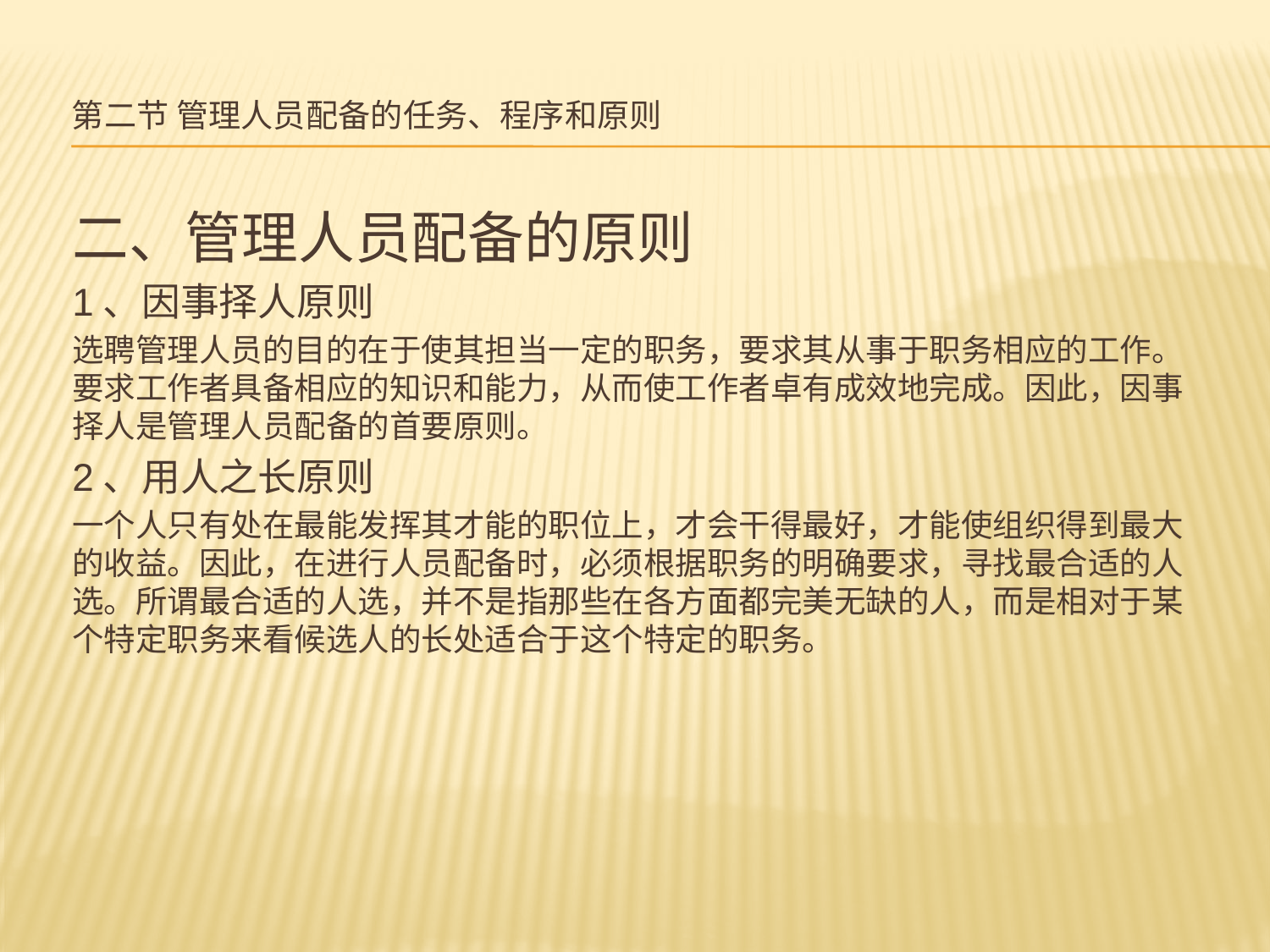

# 第二节 管理人员配备的任务、程序和原则
二、管理人员配备的原则
1、因事择人原则
选聘管理人员的目的在于使其担当一定的职务，要求其从事于职务相应的工作。要求工作者具备相应的知识和能力，从而使工作者卓有成效地完成。因此，因事择人是管理人员配备的首要原则。
2、用人之长原则
一个人只有处在最能发挥其才能的职位上，才会干得最好，才能使组织得到最大的收益。因此，在进行人员配备时，必须根据职务的明确要求，寻找最合适的人选。所谓最合适的人选，并不是指那些在各方面都完美无缺的人，而是相对于某个特定职务来看候选人的长处适合于这个特定的职务。